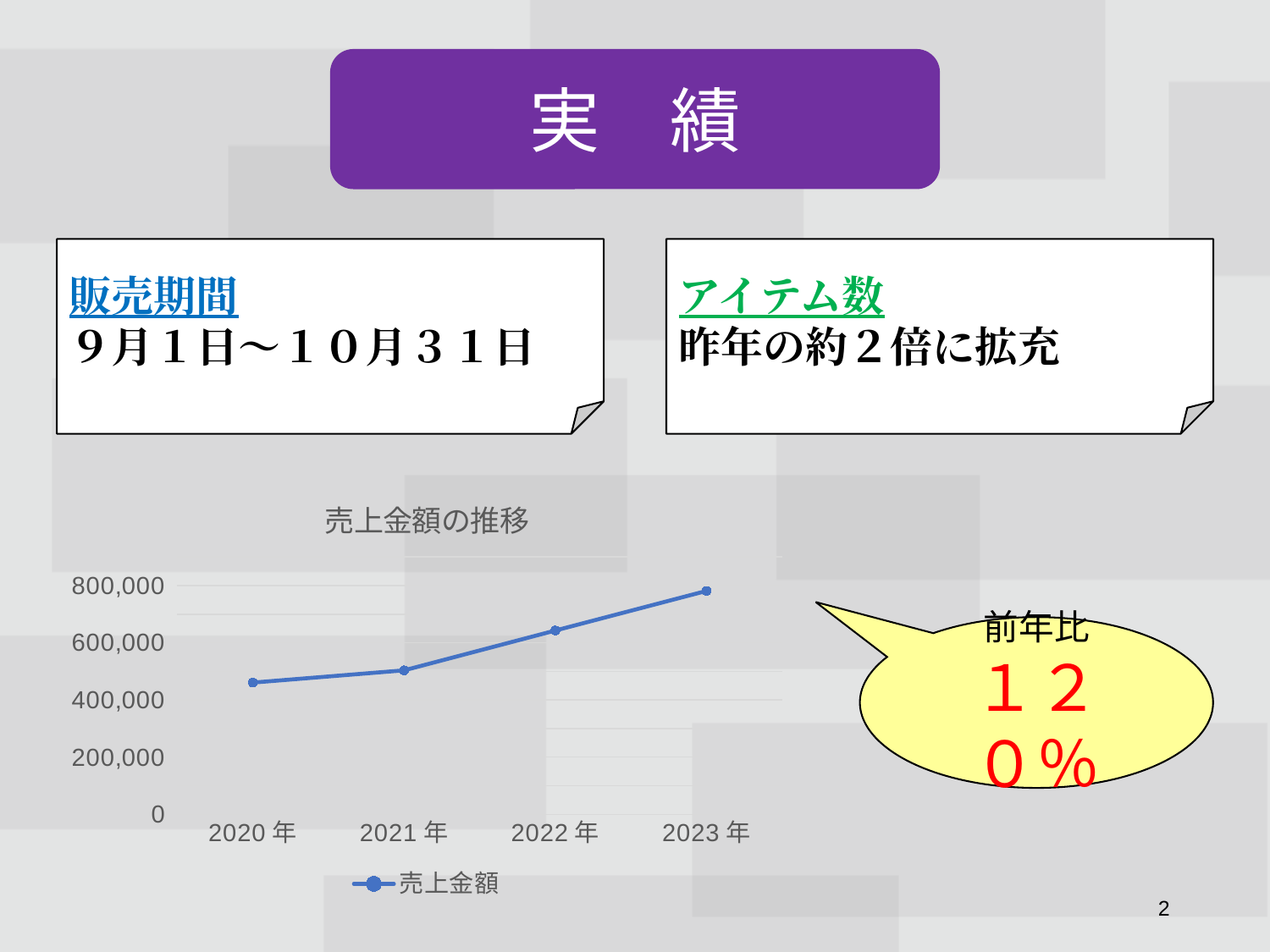

実　績
販売期間
９月１日～１０月３１日
アイテム数
昨年の約２倍に拡充

### Chart: 売上金額の推移

| Category | 売上金額 |
|---|---|
| 2020年 | 460897.0 |
| 2021年 | 503704.0 |
| 2022年 | 642945.0 |
| 2023年 | 781546.0 |
前年比
１２０％
2